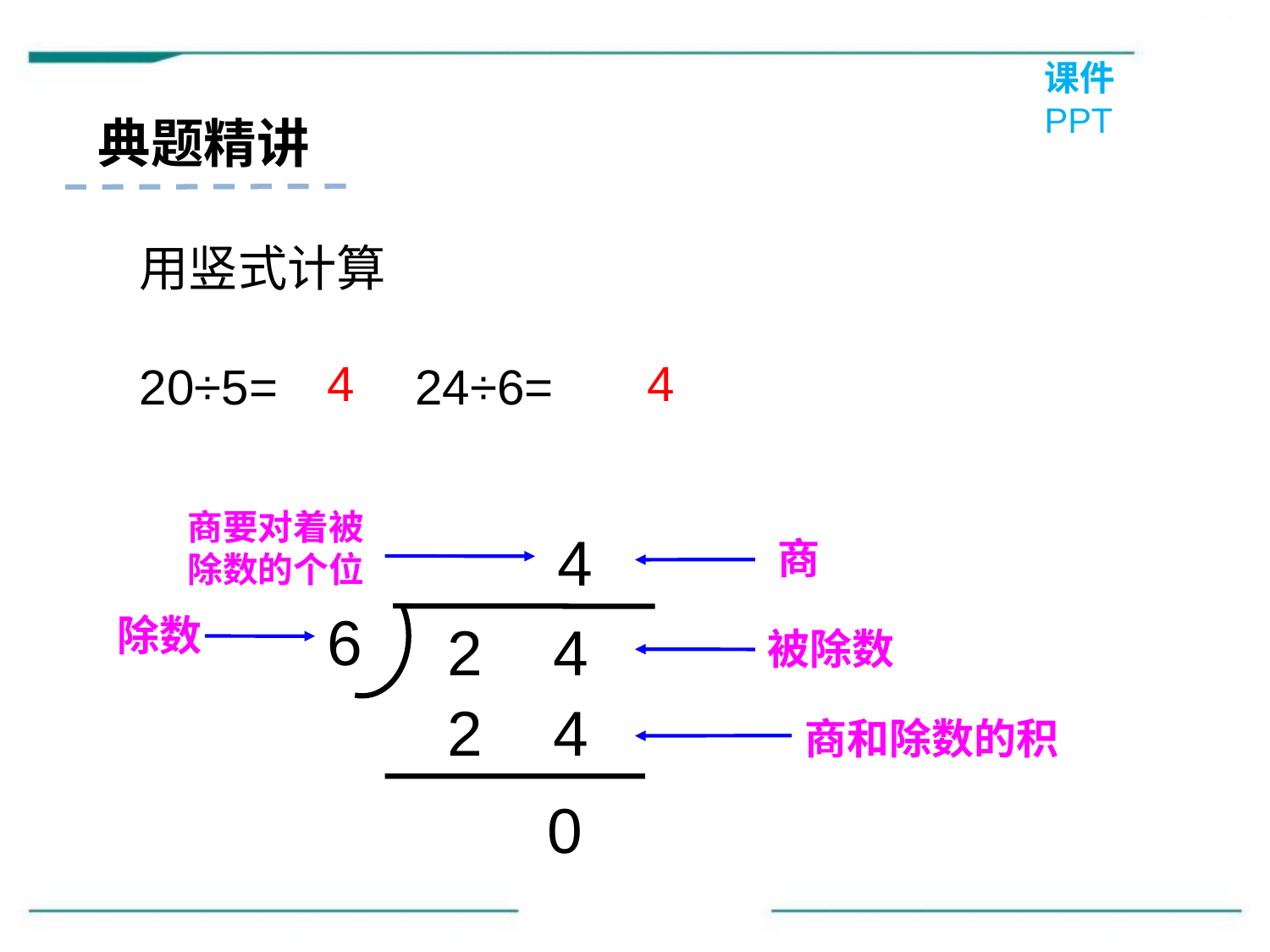

课件PPT
典题精讲

用竖式计算
20÷5=          24÷6=
4
4
商要对着被除数的个位

4

商

6
除数

2    4
被除数

2    4
商和除数的积

0